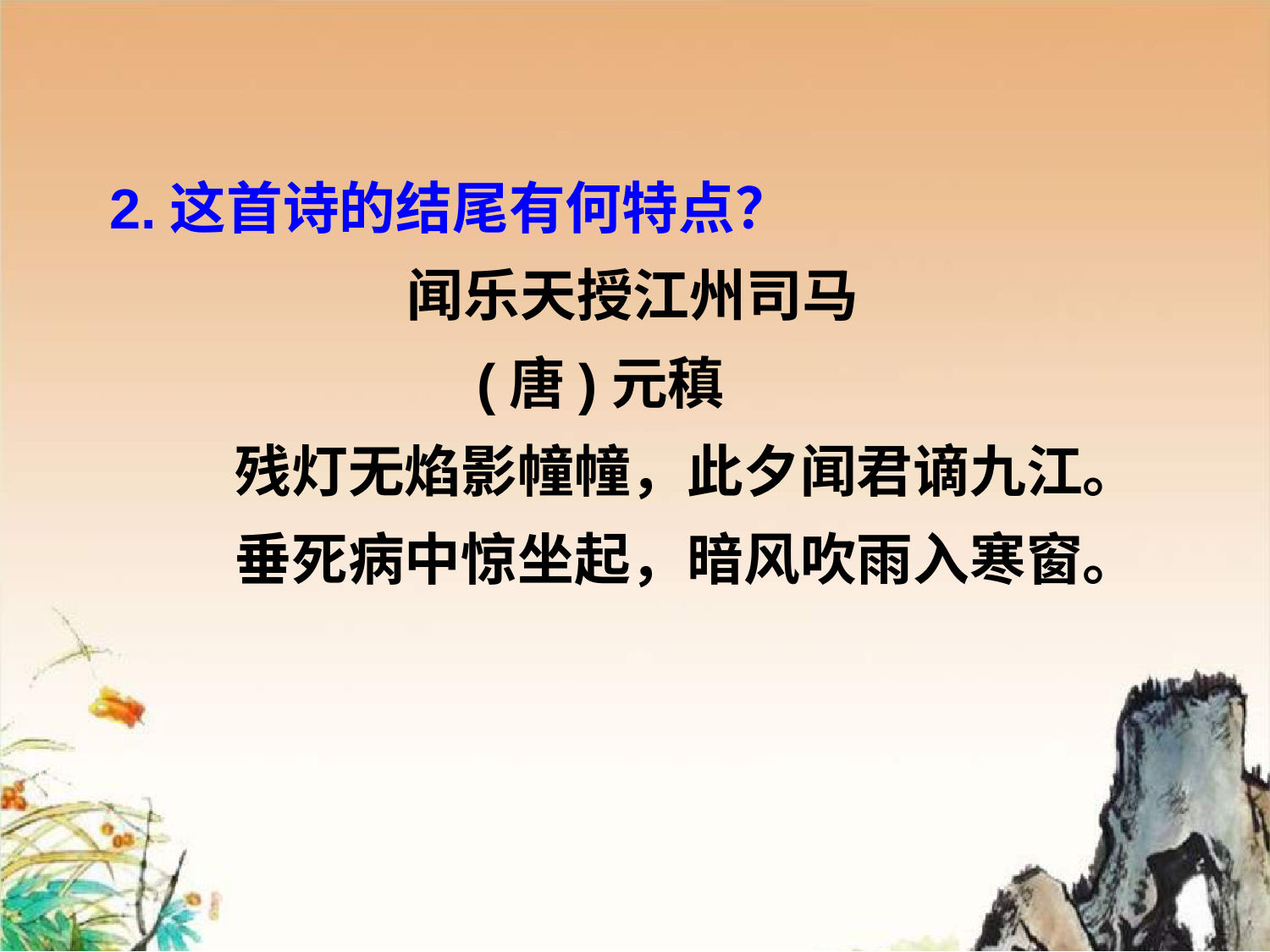

2.这首诗的结尾有何特点？
    闻乐天授江州司马
(唐)元稹
        残灯无焰影幢幢，此夕闻君谪九江。
        垂死病中惊坐起，暗风吹雨入寒窗。